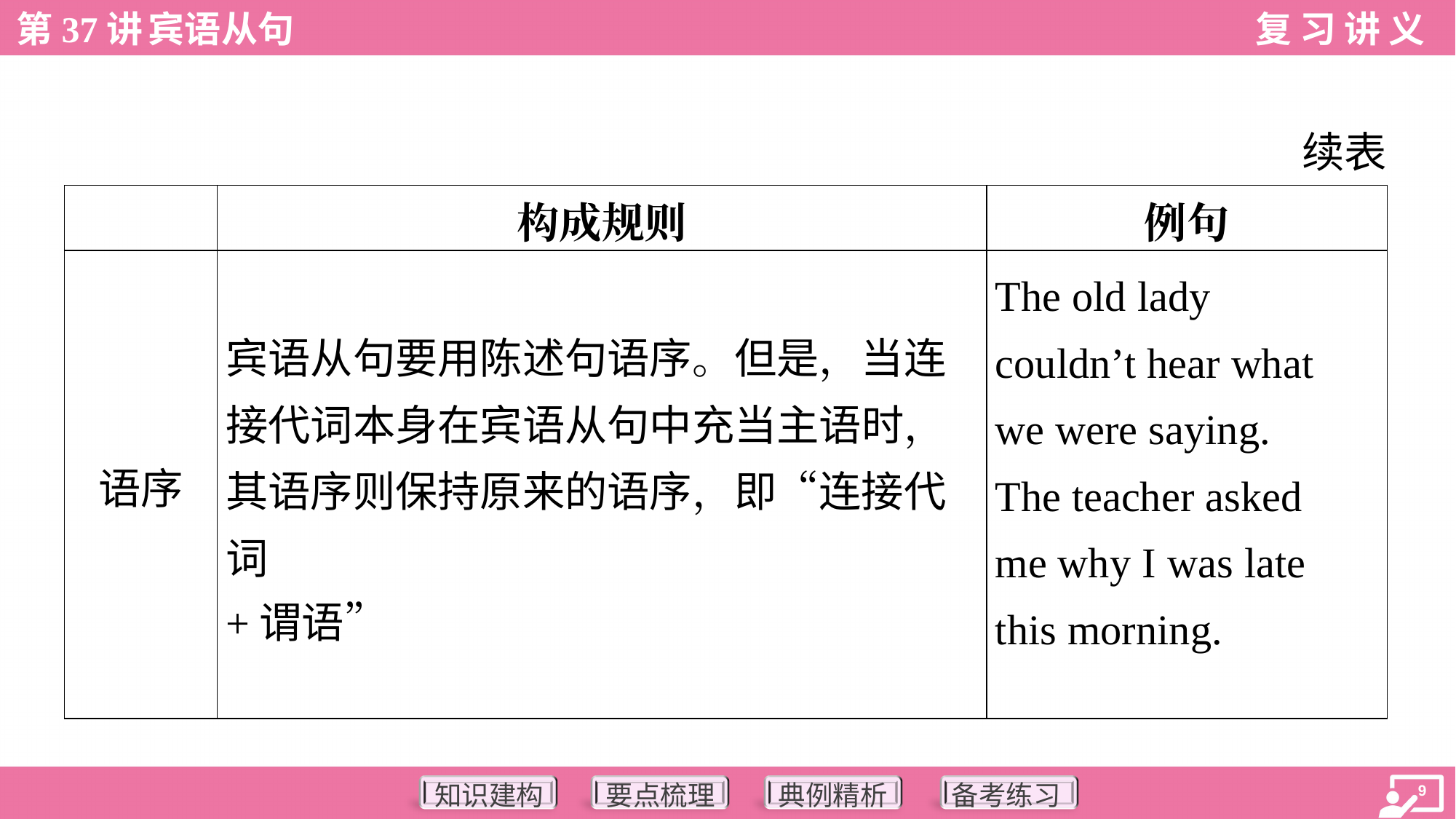

续表
|  | 构成规则 | 例句 |
| --- | --- | --- |
| 语序 | 宾语从句要用陈述句语序。但是，当连 接代词本身在宾语从句中充当主语时， 其语序则保持原来的语序，即“连接代词 +谓语” | The old lady couldn’t hear what we were saying. The teacher asked me why I was late this morning. |